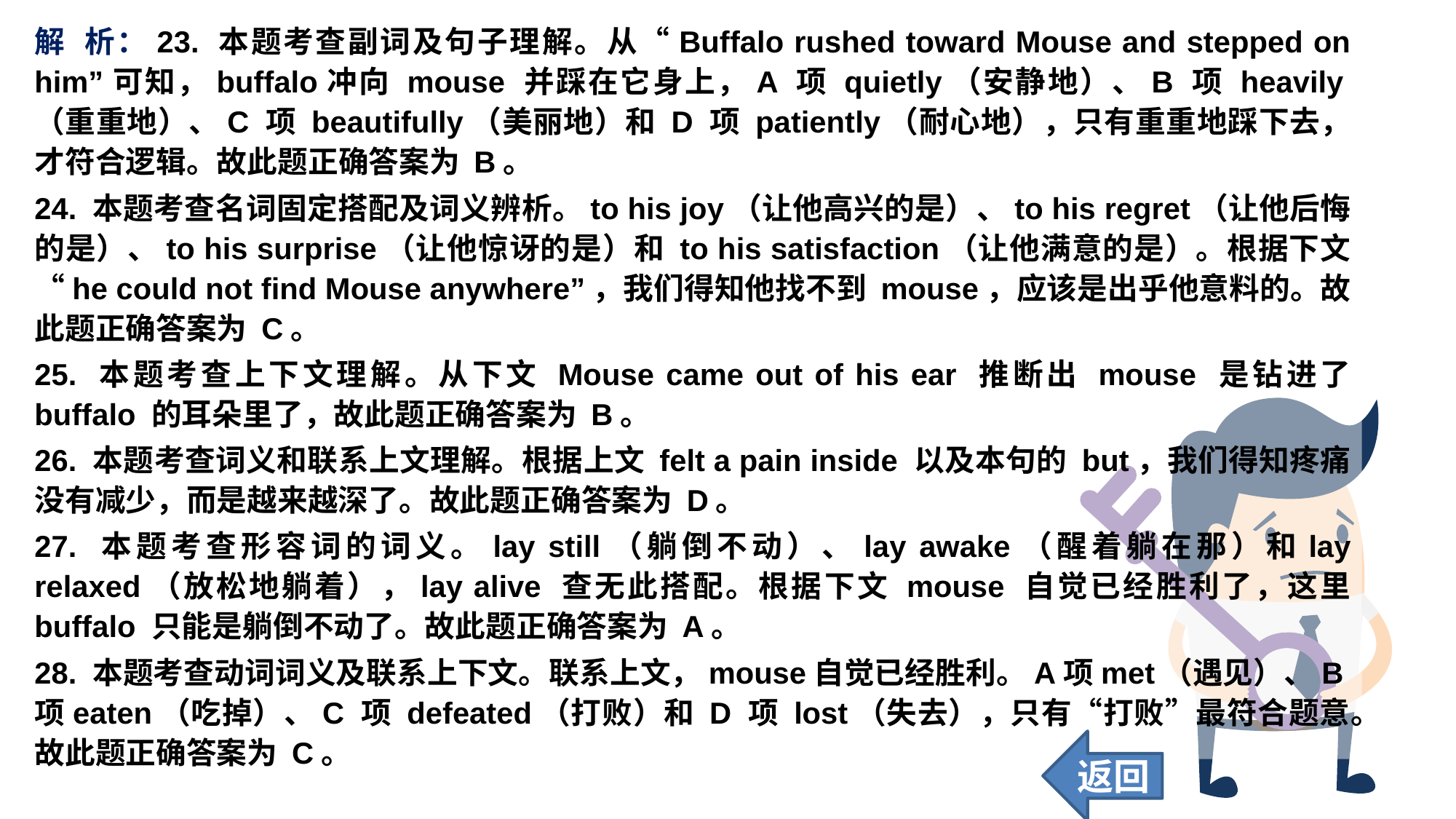

解  析：23. 本题考查副词及句子理解。从“Buffalo rushed toward Mouse and stepped on him”可知，buffalo冲向 mouse 并踩在它身上，A 项 quietly（安静地）、B 项 heavily（重重地）、C 项 beautifully（美丽地）和 D 项 patiently（耐心地），只有重重地踩下去，才符合逻辑。故此题正确答案为 B。
24. 本题考查名词固定搭配及词义辨析。to his joy（让他高兴的是）、to his regret（让他后悔的是）、to his surprise（让他惊讶的是）和 to his satisfaction（让他满意的是）。根据下文“he could not find Mouse anywhere”，我们得知他找不到 mouse，应该是出乎他意料的。故此题正确答案为 C。
25. 本题考查上下文理解。从下文 Mouse came out of his ear 推断出 mouse 是钻进了 buffalo 的耳朵里了，故此题正确答案为 B。
26. 本题考查词义和联系上文理解。根据上文 felt a pain inside 以及本句的 but，我们得知疼痛没有减少，而是越来越深了。故此题正确答案为 D。
27. 本题考查形容词的词义。lay still（躺倒不动）、lay awake（醒着躺在那）和lay relaxed（放松地躺着），lay alive 查无此搭配。根据下文 mouse 自觉已经胜利了，这里 buffalo 只能是躺倒不动了。故此题正确答案为 A。
28. 本题考查动词词义及联系上下文。联系上文，mouse自觉已经胜利。A项met（遇见）、B项eaten（吃掉）、C 项 defeated（打败）和 D 项 lost（失去），只有“打败”最符合题意。故此题正确答案为 C。

返回
92